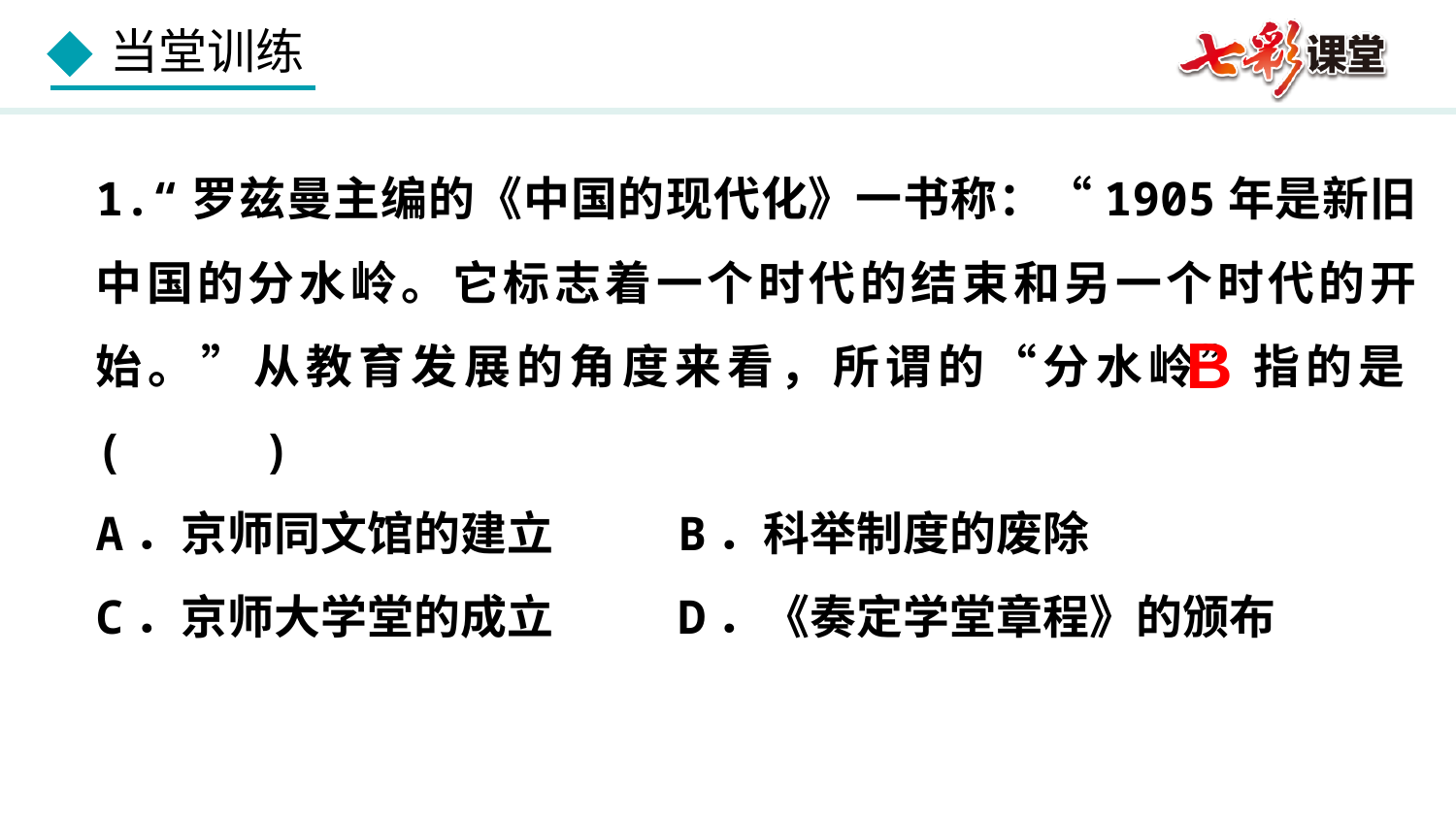

1.“罗兹曼主编的《中国的现代化》一书称：“1905年是新旧中国的分水岭。它标志着一个时代的结束和另一个时代的开始。”从教育发展的角度来看，所谓的“分水岭”指的是(     )
A．京师同文馆的建立	B．科举制度的废除
C．京师大学堂的成立	D．《奏定学堂章程》的颁布
B